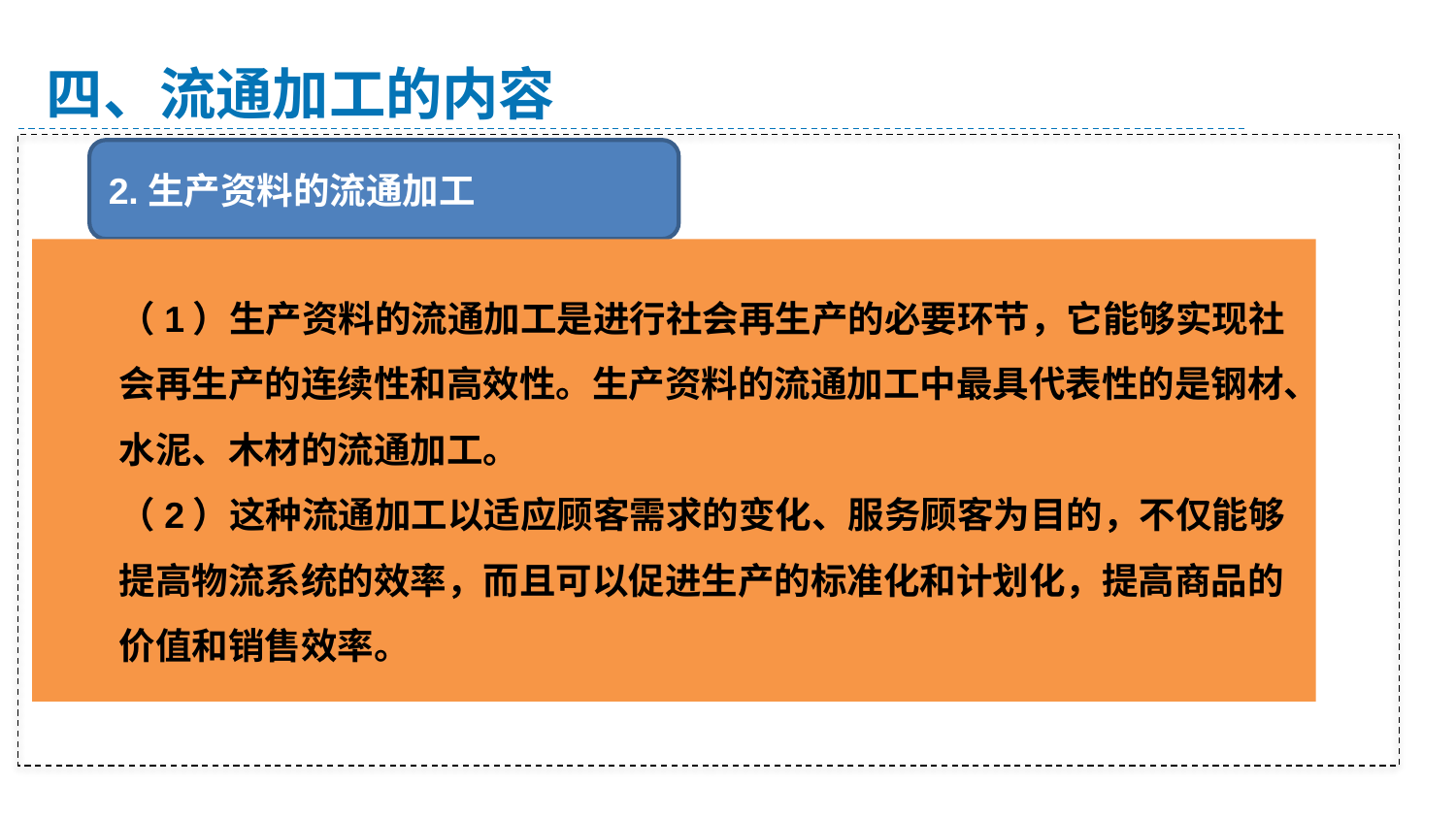

四、流通加工的内容

2.生产资料的流通加工
（1）生产资料的流通加工是进行社会再生产的必要环节，它能够实现社会再生产的连续性和高效性。生产资料的流通加工中最具代表性的是钢材、水泥、木材的流通加工。
（2）这种流通加工以适应顾客需求的变化、服务顾客为目的，不仅能够提高物流系统的效率，而且可以促进生产的标准化和计划化，提高商品的价值和销售效率。